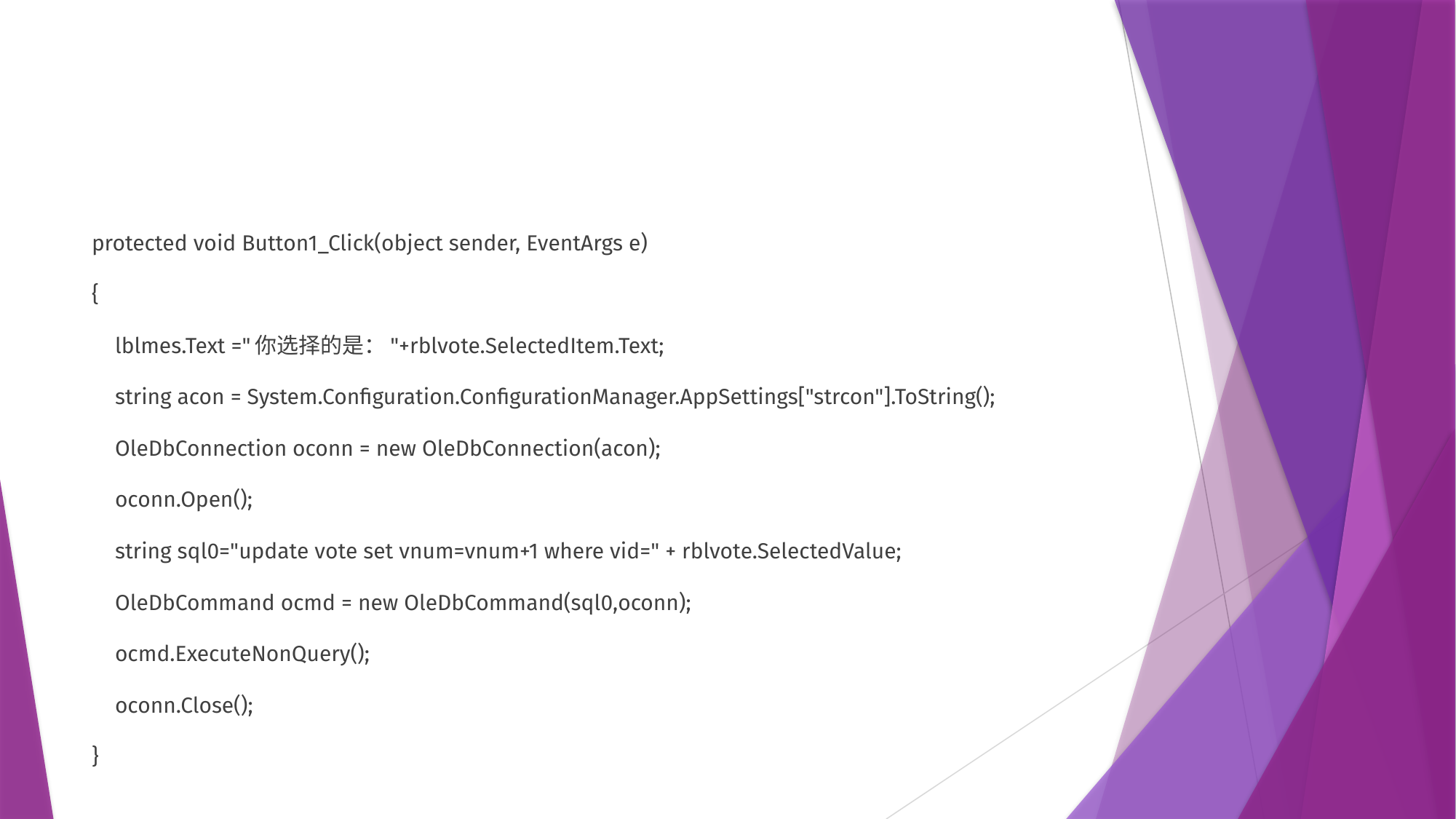

#
protected void Button1_Click(object sender, EventArgs e)
{
    lblmes.Text ="你选择的是："+rblvote.SelectedItem.Text;
    string acon = System.Configuration.ConfigurationManager.AppSettings["strcon"].ToString();
    OleDbConnection oconn = new OleDbConnection(acon);
    oconn.Open();
    string sql0="update vote set vnum=vnum+1 where vid=" + rblvote.SelectedValue;
    OleDbCommand ocmd = new OleDbCommand(sql0,oconn);
    ocmd.ExecuteNonQuery();
    oconn.Close();
}